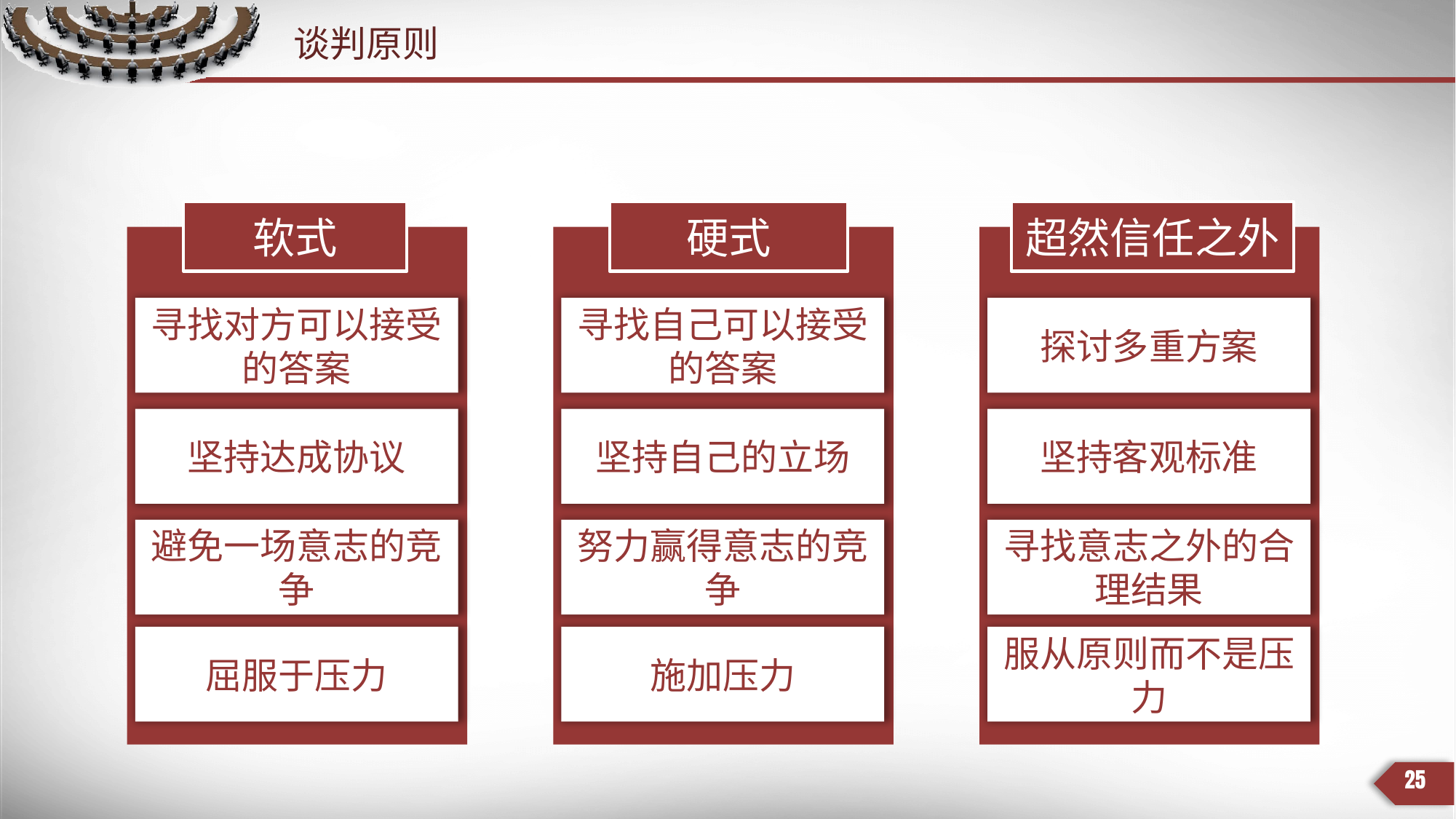

谈判原则
软式

寻找对方可以接受的答案
坚持达成协议
避免一场意志的竞争
屈服于压力
硬式

寻找自己可以接受的答案
坚持自己的立场
努力赢得意志的竞争
施加压力
超然信任之外

探讨多重方案
坚持客观标准
寻找意志之外的合理结果
服从原则而不是压力
25